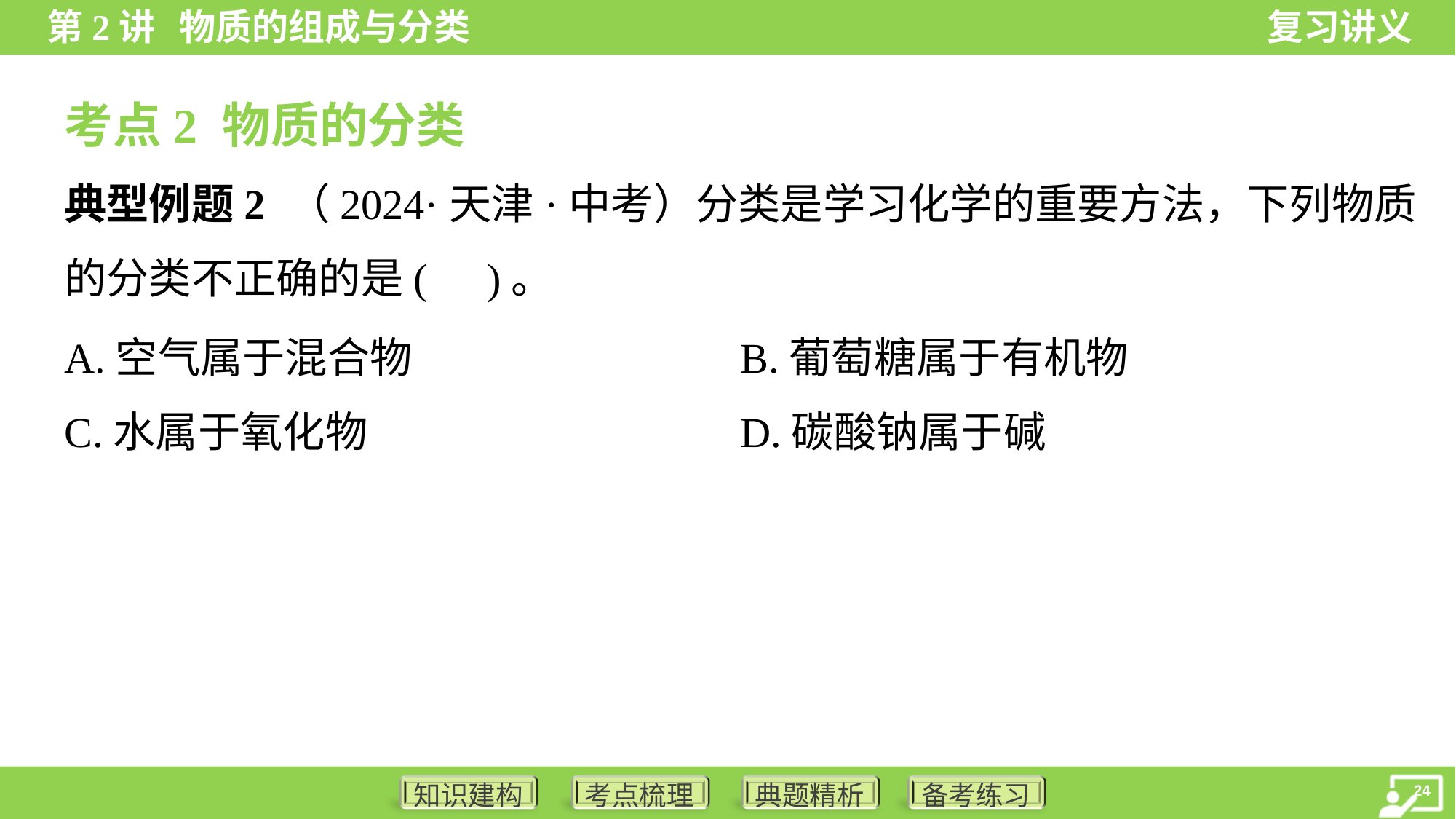

考点2 物质的分类
典型例题2 （2024·天津·中考）分类是学习化学的重要方法，下列物质
的分类不正确的是(     )。
A.空气属于混合物	B.葡萄糖属于有机物
C.水属于氧化物	D.碳酸钠属于碱